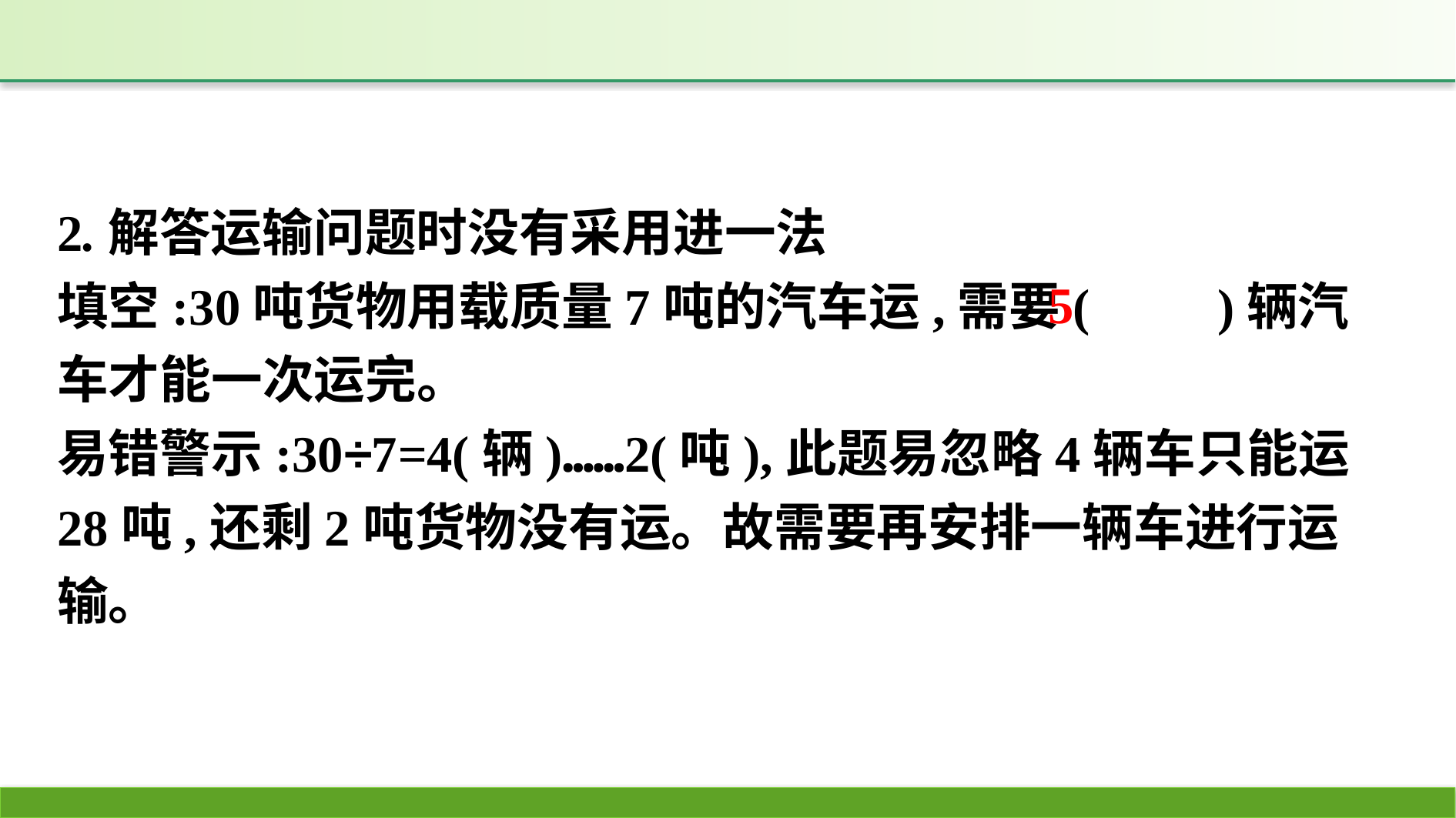

2.解答运输问题时没有采用进一法
填空:30吨货物用载质量7吨的汽车运,需要(　　)辆汽车才能一次运完。
易错警示:30÷7=4(辆)……2(吨),此题易忽略4辆车只能运28吨,还剩2吨货物没有运。故需要再安排一辆车进行运输。
5